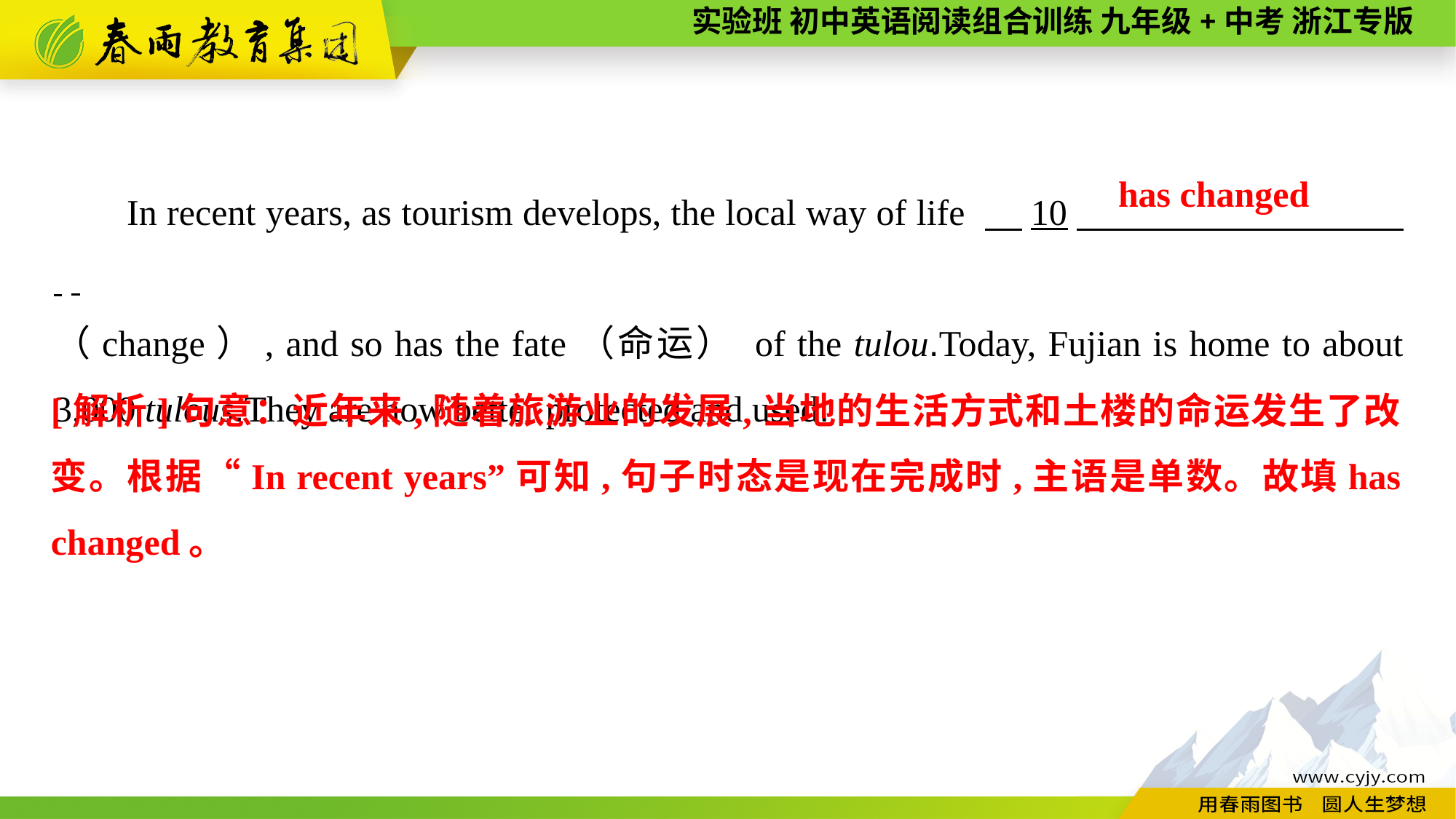

In recent years, as tourism develops, the local way of life 　10　                                   .
（change）, and so has the fate（命运） of the tulou.Today, Fujian is home to about 3,000 tulous.They are now better protected and used.
has changed
[解析]句意：近年来,随着旅游业的发展,当地的生活方式和土楼的命运发生了改变。根据“In recent years”可知,句子时态是现在完成时,主语是单数。故填has changed。